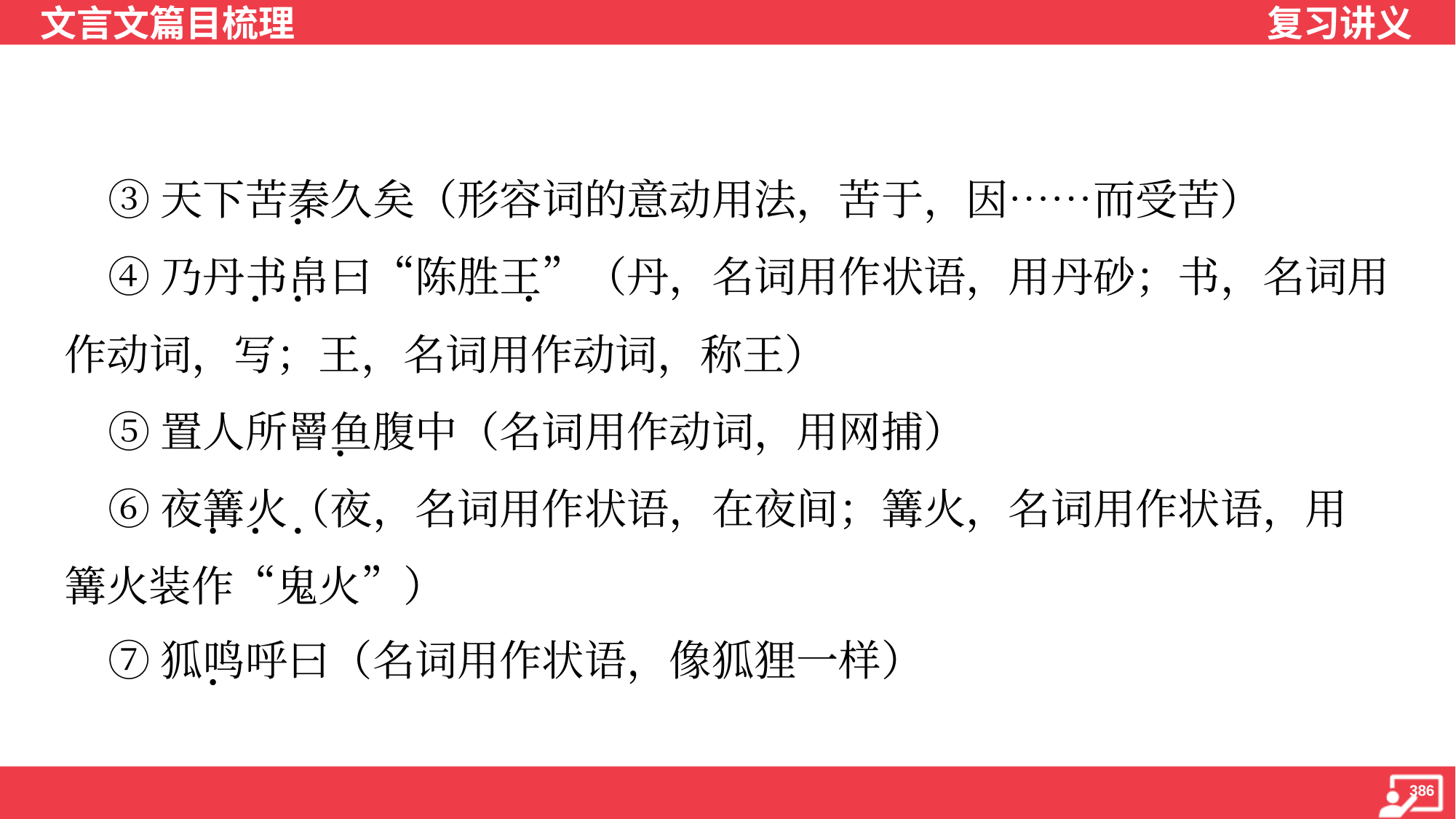

③天下苦秦久矣（形容词的意动用法，苦于，因……而受苦）
    ④乃丹书帛曰“陈胜王”（丹，名词用作状语，用丹砂；书，名词用
作动词，写；王，名词用作动词，称王）
    ⑤置人所罾鱼腹中（名词用作动词，用网捕）
    ⑥夜篝火（夜，名词用作状语，在夜间；篝火，名词用作状语，用
篝火装作“鬼火”）
    ⑦狐鸣呼曰（名词用作状语，像狐狸一样）